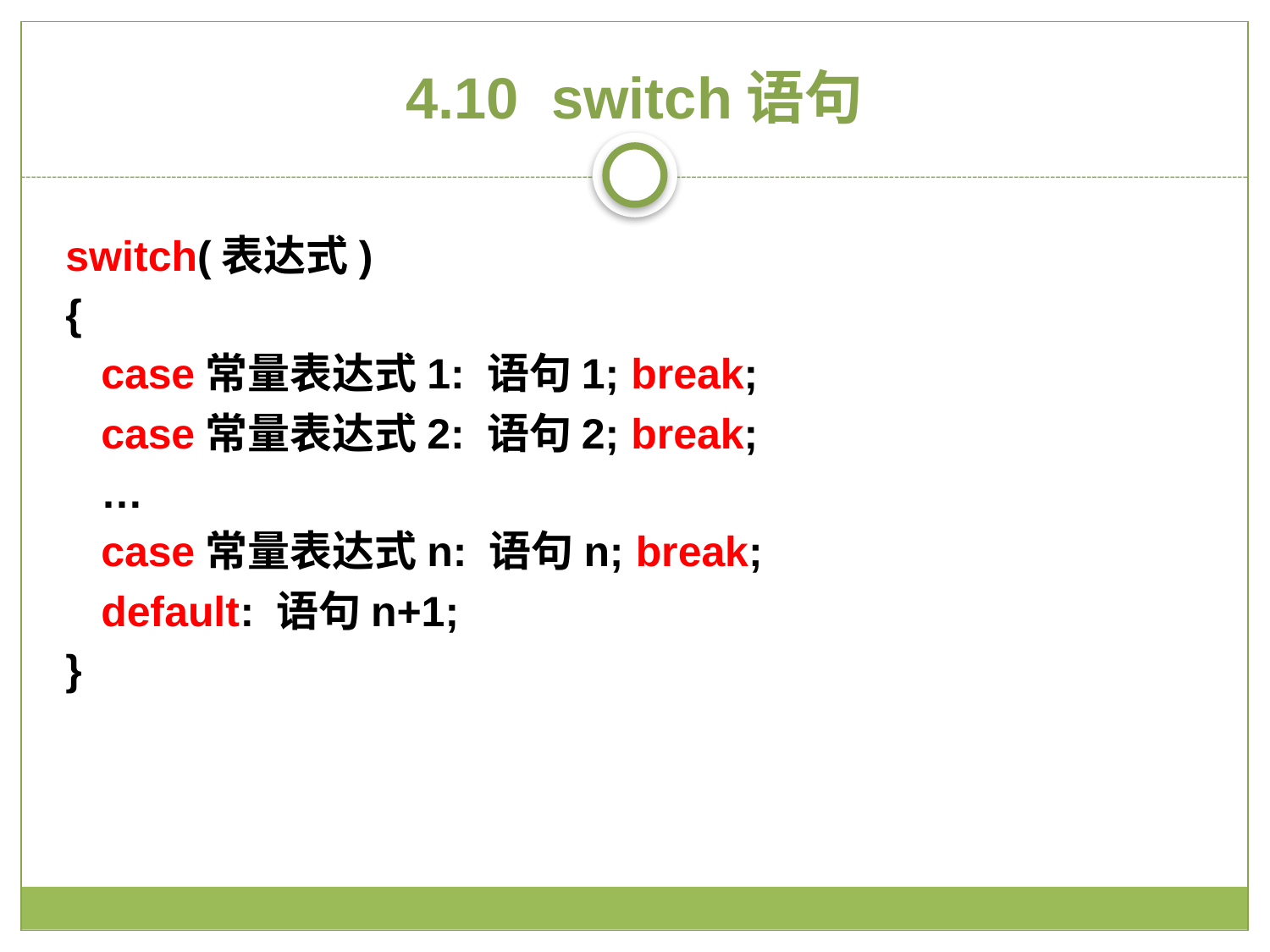

# 4.10  switch语句
switch(表达式)
{
   case常量表达式1: 语句1; break;
   case常量表达式2: 语句2; break;
   …
   case常量表达式n: 语句n; break;
   default: 语句n+1;
}